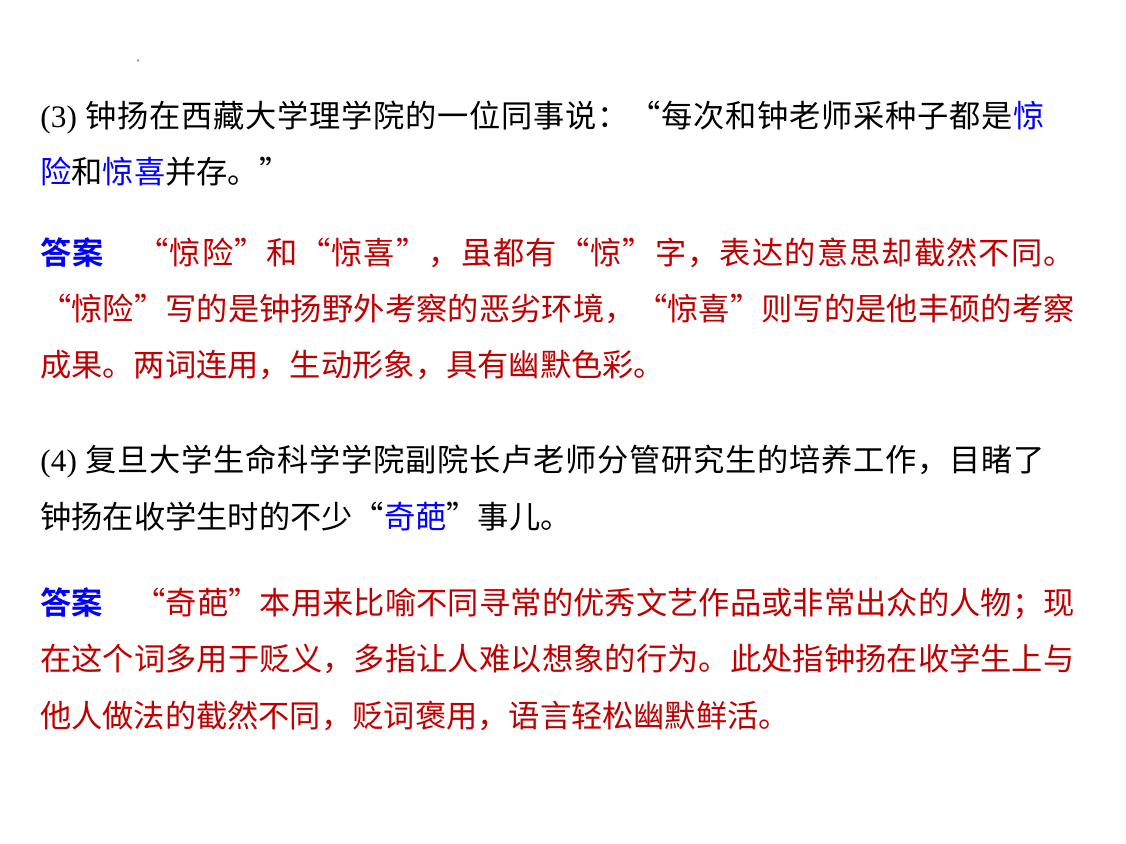

(3)钟扬在西藏大学理学院的一位同事说：“每次和钟老师采种子都是惊险和惊喜并存。”
答案　“惊险”和“惊喜”，虽都有“惊”字，表达的意思却截然不同。“惊险”写的是钟扬野外考察的恶劣环境，“惊喜”则写的是他丰硕的考察成果。两词连用，生动形象，具有幽默色彩。
(4)复旦大学生命科学学院副院长卢老师分管研究生的培养工作，目睹了钟扬在收学生时的不少“奇葩”事儿。
答案　“奇葩”本用来比喻不同寻常的优秀文艺作品或非常出众的人物；现在这个词多用于贬义，多指让人难以想象的行为。此处指钟扬在收学生上与他人做法的截然不同，贬词褒用，语言轻松幽默鲜活。